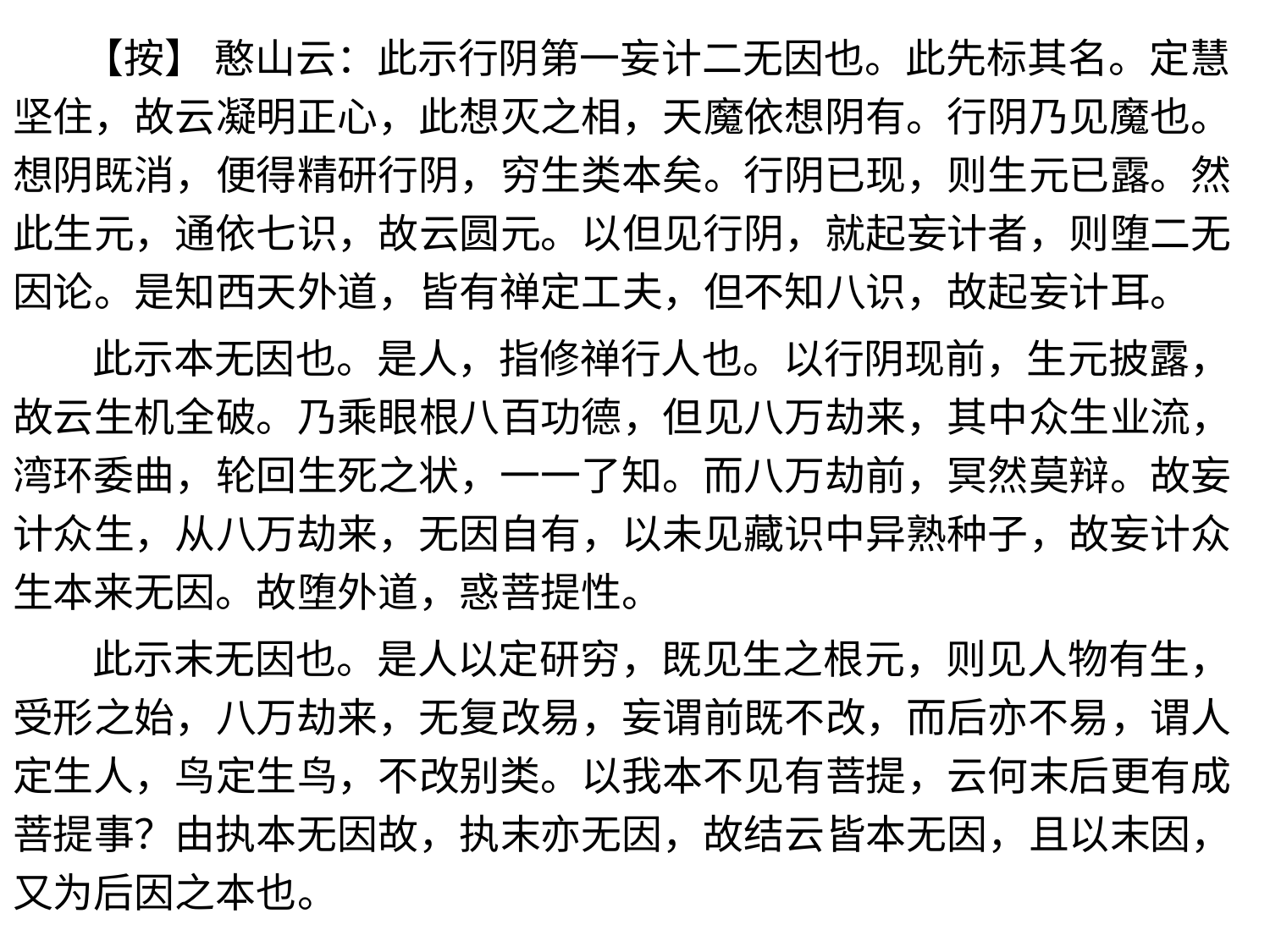

【按】 憨山云：此示行阴第一妄计二无因也。此先标其名。定慧坚住，故云凝明正心，此想灭之相，天魔依想阴有。行阴乃见魔也。想阴既消，便得精研行阴，穷生类本矣。行阴已现，则生元已露。然此生元，通依七识，故云圆元。以但见行阴，就起妄计者，则堕二无因论。是知西天外道，皆有禅定工夫，但不知八识，故起妄计耳。
        此示本无因也。是人，指修禅行人也。以行阴现前，生元披露，故云生机全破。乃乘眼根八百功德，但见八万劫来，其中众生业流，湾环委曲，轮回生死之状，一一了知。而八万劫前，冥然莫辩。故妄计众生，从八万劫来，无因自有，以未见藏识中异熟种子，故妄计众生本来无因。故堕外道，惑菩提性。
        此示末无因也。是人以定研穷，既见生之根元，则见人物有生，受形之始，八万劫来，无复改易，妄谓前既不改，而后亦不易，谓人定生人，鸟定生鸟，不改别类。以我本不见有菩提，云何末后更有成菩提事？由执本无因故，执末亦无因，故结云皆本无因，且以末因，又为后因之本也。